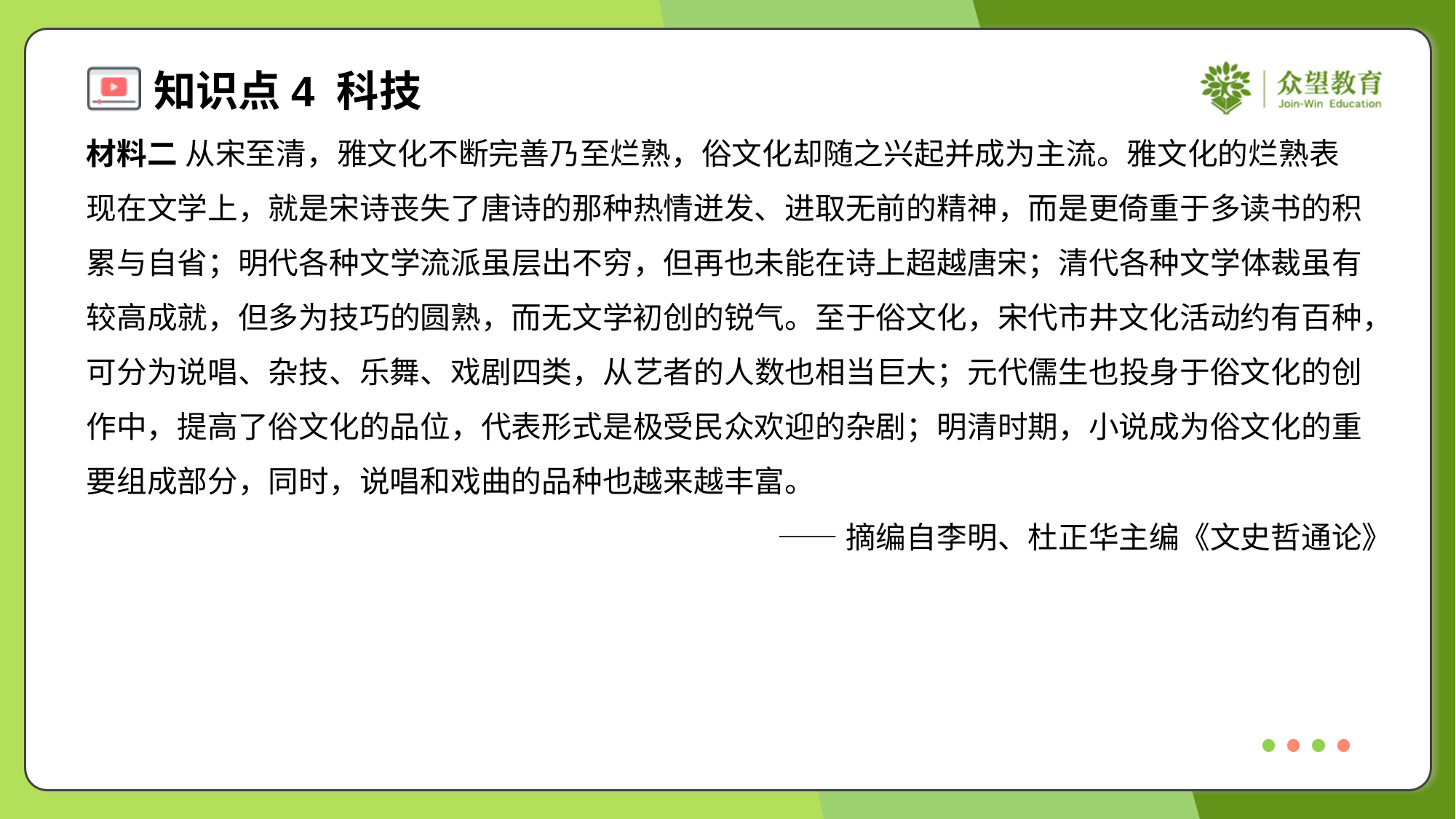

材料二 从宋至清，雅文化不断完善乃至烂熟，俗文化却随之兴起并成为主流。雅文化的烂熟表
现在文学上，就是宋诗丧失了唐诗的那种热情迸发、进取无前的精神，而是更倚重于多读书的积
累与自省；明代各种文学流派虽层出不穷，但再也未能在诗上超越唐宋；清代各种文学体裁虽有
较高成就，但多为技巧的圆熟，而无文学初创的锐气。至于俗文化，宋代市井文化活动约有百种，
可分为说唱、杂技、乐舞、戏剧四类，从艺者的人数也相当巨大；元代儒生也投身于俗文化的创
作中，提高了俗文化的品位，代表形式是极受民众欢迎的杂剧；明清时期，小说成为俗文化的重
要组成部分，同时，说唱和戏曲的品种也越来越丰富。
——摘编自李明、杜正华主编《文史哲通论》